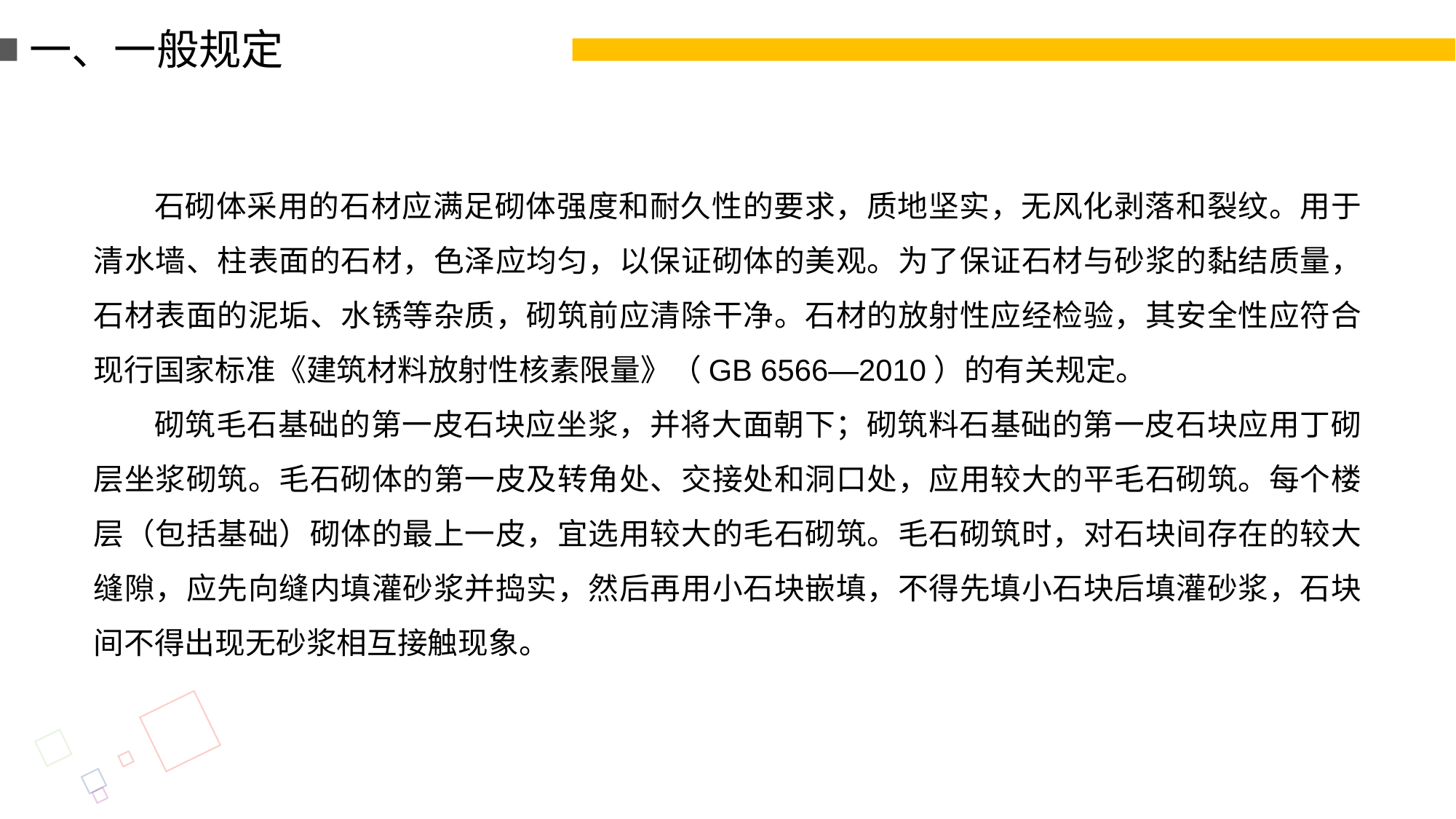

一、一般规定
石砌体采用的石材应满足砌体强度和耐久性的要求，质地坚实，无风化剥落和裂纹。用于清水墙、柱表面的石材，色泽应均匀，以保证砌体的美观。为了保证石材与砂浆的黏结质量，石材表面的泥垢、水锈等杂质，砌筑前应清除干净。石材的放射性应经检验，其安全性应符合现行国家标准《建筑材料放射性核素限量》（GB 6566—2010）的有关规定。
砌筑毛石基础的第一皮石块应坐浆，并将大面朝下；砌筑料石基础的第一皮石块应用丁砌层坐浆砌筑。毛石砌体的第一皮及转角处、交接处和洞口处，应用较大的平毛石砌筑。每个楼层（包括基础）砌体的最上一皮，宜选用较大的毛石砌筑。毛石砌筑时，对石块间存在的较大缝隙，应先向缝内填灌砂浆并捣实，然后再用小石块嵌填，不得先填小石块后填灌砂浆，石块间不得出现无砂浆相互接触现象。